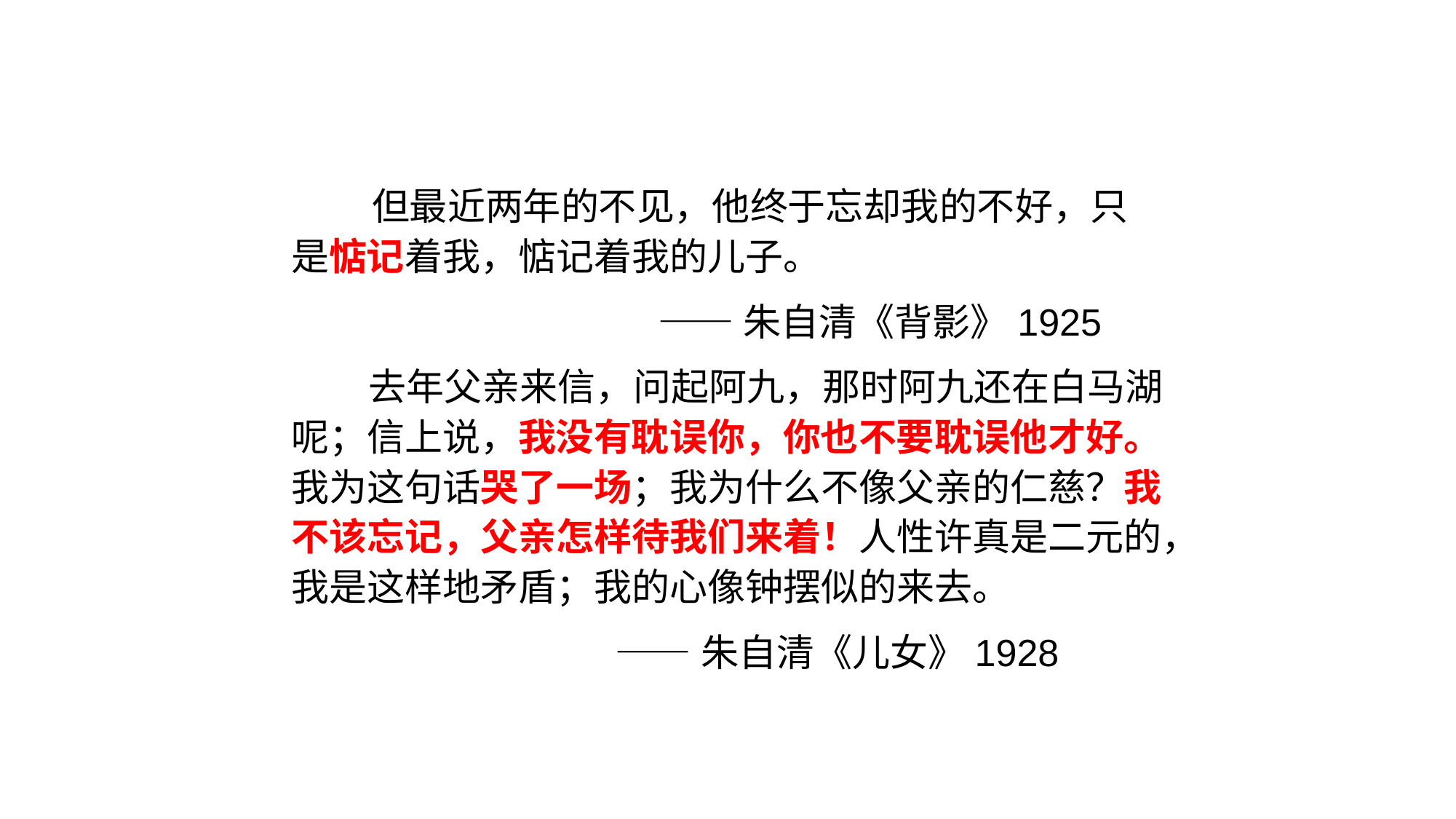

但最近两年的不见，他终于忘却我的不好，只是惦记着我，惦记着我的儿子。
                                           ——朱自清《背影》1925
        去年父亲来信，问起阿九，那时阿九还在白马湖呢；信上说，我没有耽误你，你也不要耽误他才好。我为这句话哭了一场；我为什么不像父亲的仁慈？我不该忘记，父亲怎样待我们来着！人性许真是二元的，我是这样地矛盾；我的心像钟摆似的来去。
                                      ——朱自清《儿女》1928